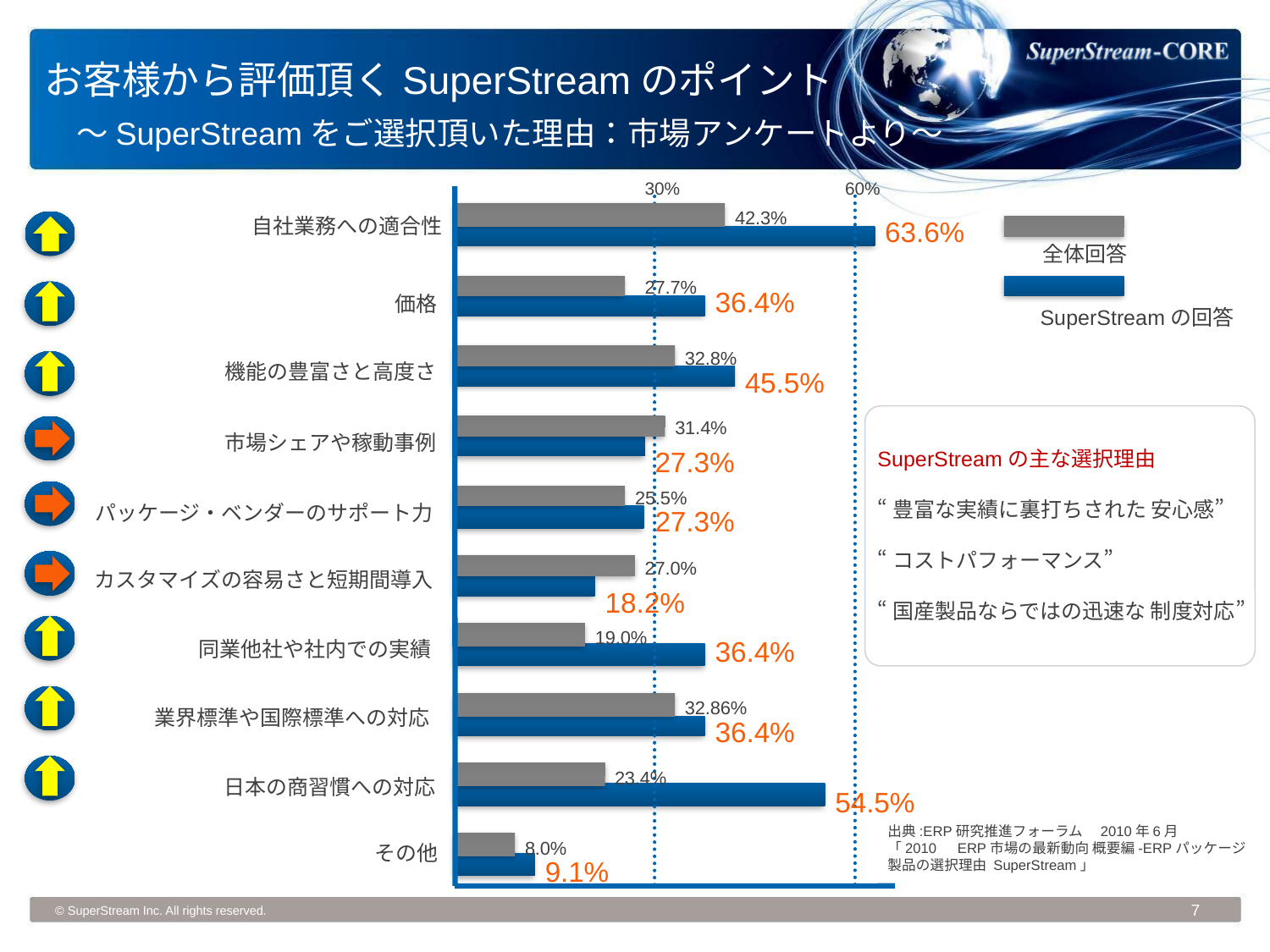

お客様から評価頂くSuperStreamのポイント
　～SuperStreamをご選択頂いた理由：市場アンケートより～
30%
60%
42.3%

27.7%

32.8%

31.4%

25.5%

27.0%

19.0%

32.86%

23.4%

8.0%

63.6%
自社業務への適合性

全体回答
価格
36.4%

SuperStreamの回答
機能の豊富さと高度さ

45.5%

SuperStreamの主な選択理由

“豊富な実績に裏打ちされた 安心感”

“コストパフォーマンス”

“国産製品ならではの迅速な 制度対応”
市場シェアや稼動事例

27.3%

パッケージ・ベンダーのサポート力
27.3%

カスタマイズの容易さと短期間導入

18.2%

同業他社や社内での実績
36.4%

業界標準や国際標準への対応
36.4%

日本の商習慣への対応
54.5%

出典:ERP研究推進フォーラム　2010年6月
「2010　ERP市場の最新動向 概要編-ERPパッケージ
製品の選択理由 SuperStream」
その他
9.1%

© SuperStream Inc. All rights reserved.
7